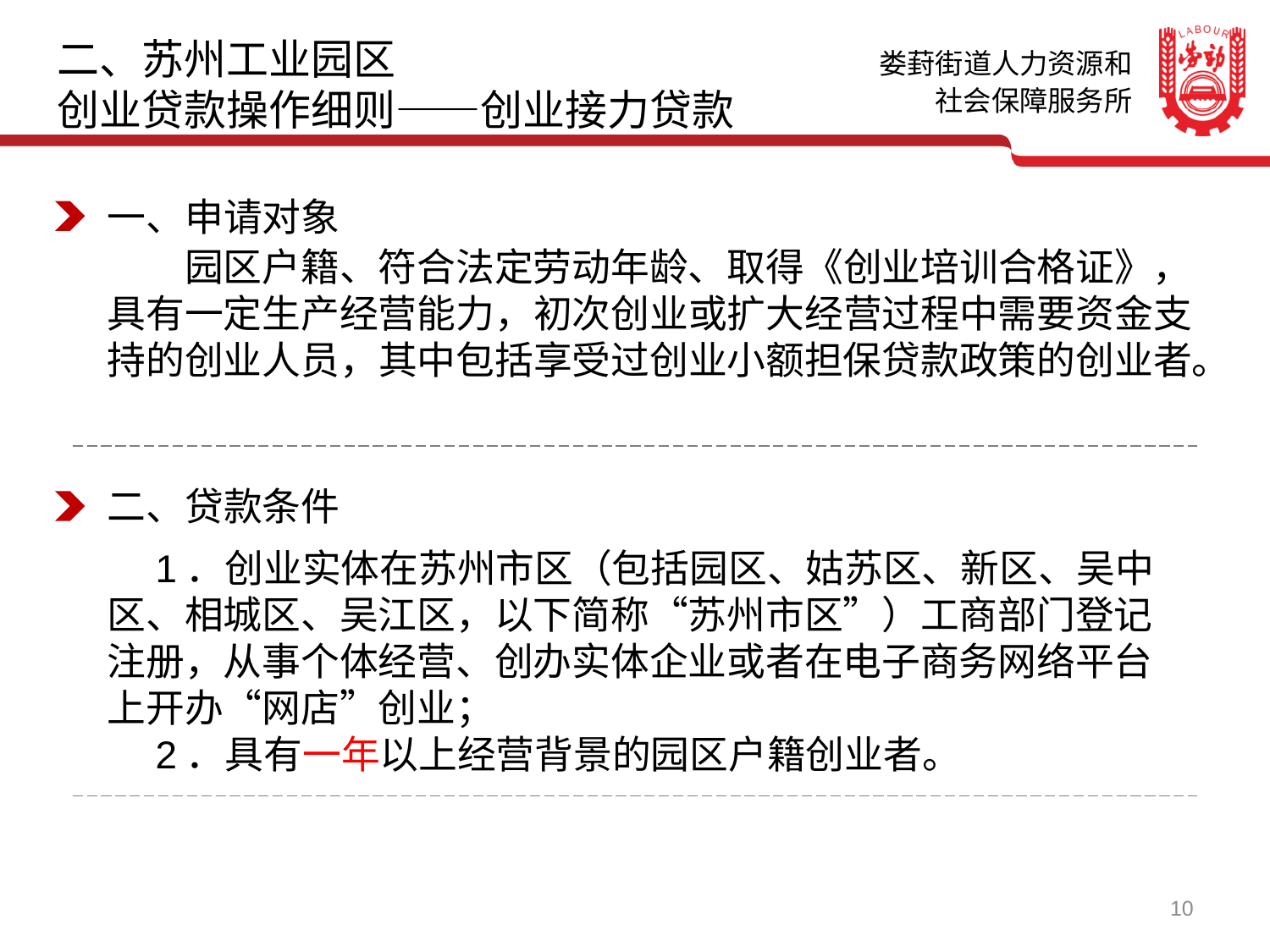

二、苏州工业园区
创业贷款操作细则——创业接力贷款
一、申请对象

　　园区户籍、符合法定劳动年龄、取得《创业培训合格证》，具有一定生产经营能力，初次创业或扩大经营过程中需要资金支持的创业人员，其中包括享受过创业小额担保贷款政策的创业者。
二、贷款条件

　1．创业实体在苏州市区（包括园区、姑苏区、新区、吴中区、相城区、吴江区，以下简称“苏州市区”）工商部门登记注册，从事个体经营、创办实体企业或者在电子商务网络平台上开办“网店”创业；
　2．具有一年以上经营背景的园区户籍创业者。
10